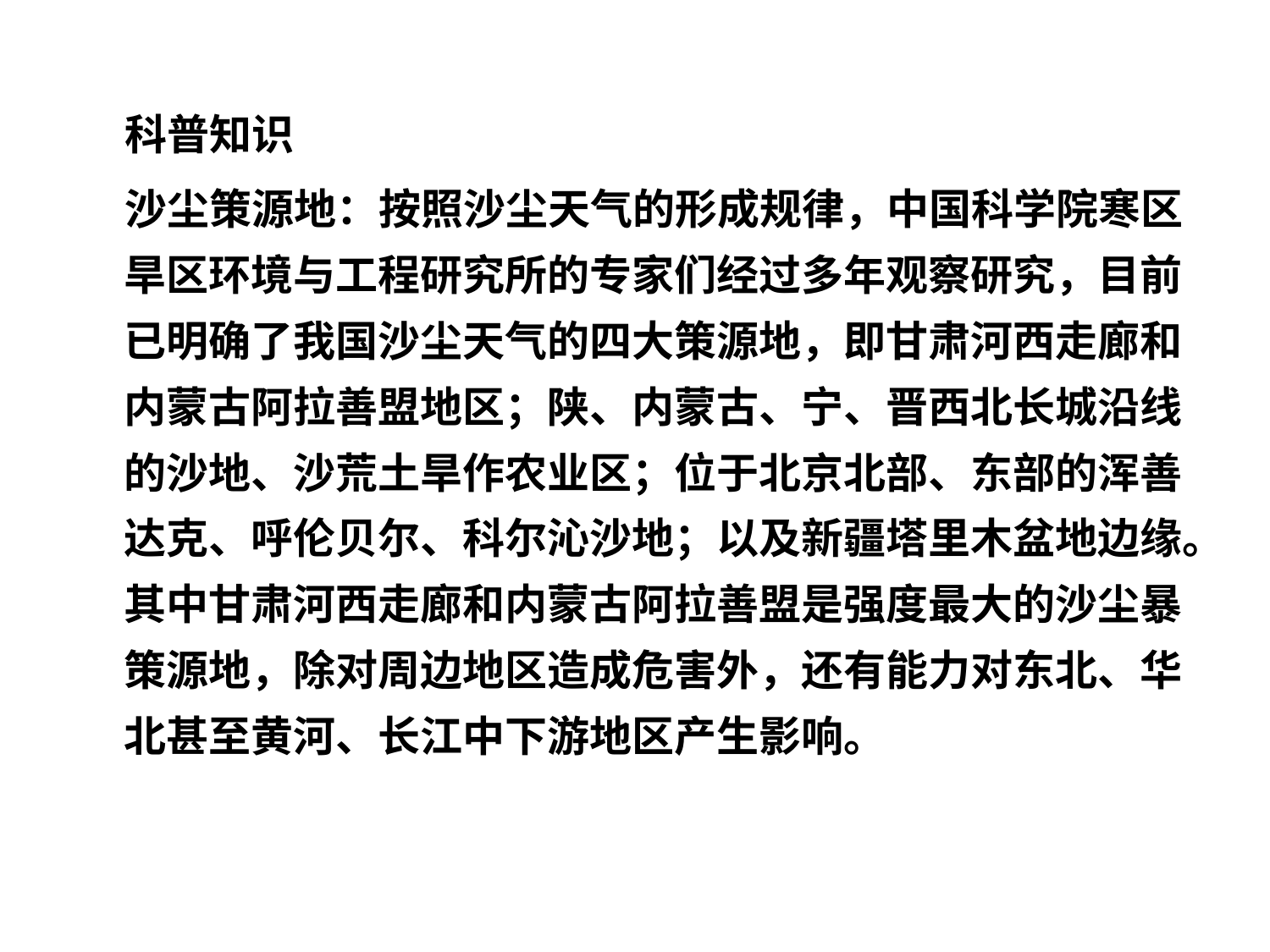

科普知识
    沙尘策源地：按照沙尘天气的形成规律，中国科学院寒区旱区环境与工程研究所的专家们经过多年观察研究，目前已明确了我国沙尘天气的四大策源地，即甘肃河西走廊和内蒙古阿拉善盟地区；陕、内蒙古、宁、晋西北长城沿线的沙地、沙荒土旱作农业区；位于北京北部、东部的浑善达克、呼伦贝尔、科尔沁沙地；以及新疆塔里木盆地边缘。其中甘肃河西走廊和内蒙古阿拉善盟是强度最大的沙尘暴策源地，除对周边地区造成危害外，还有能力对东北、华北甚至黄河、长江中下游地区产生影响。